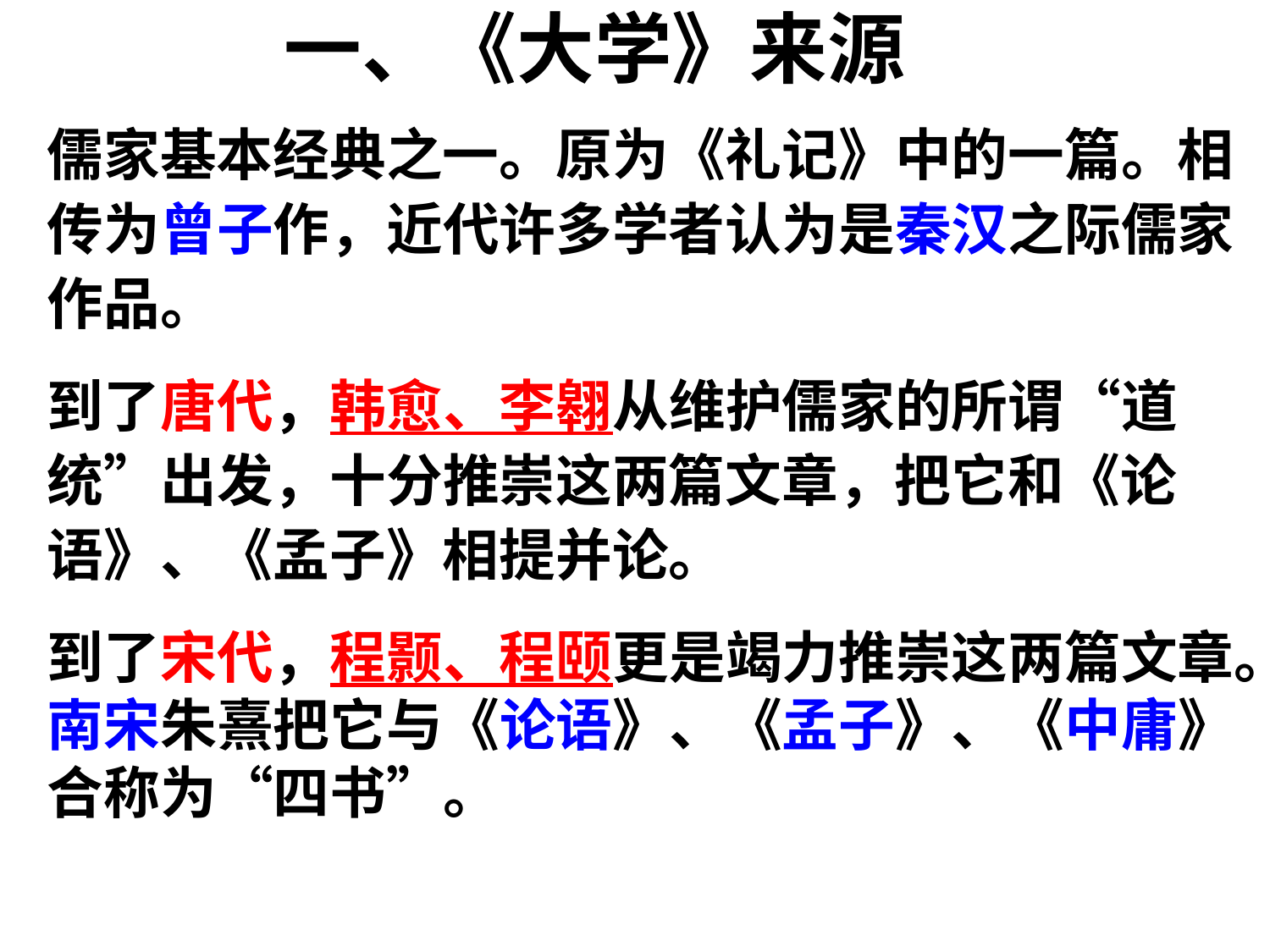

# 一、《大学》来源
儒家基本经典之一。原为《礼记》中的一篇。相传为曾子作，近代许多学者认为是秦汉之际儒家作品。
到了唐代，韩愈、李翱从维护儒家的所谓“道统”出发，十分推崇这两篇文章，把它和《论语》、《孟子》相提并论。
到了宋代，程颢、程颐更是竭力推崇这两篇文章。
南宋朱熹把它与《论语》、《孟子》、《中庸》合称为“四书”。